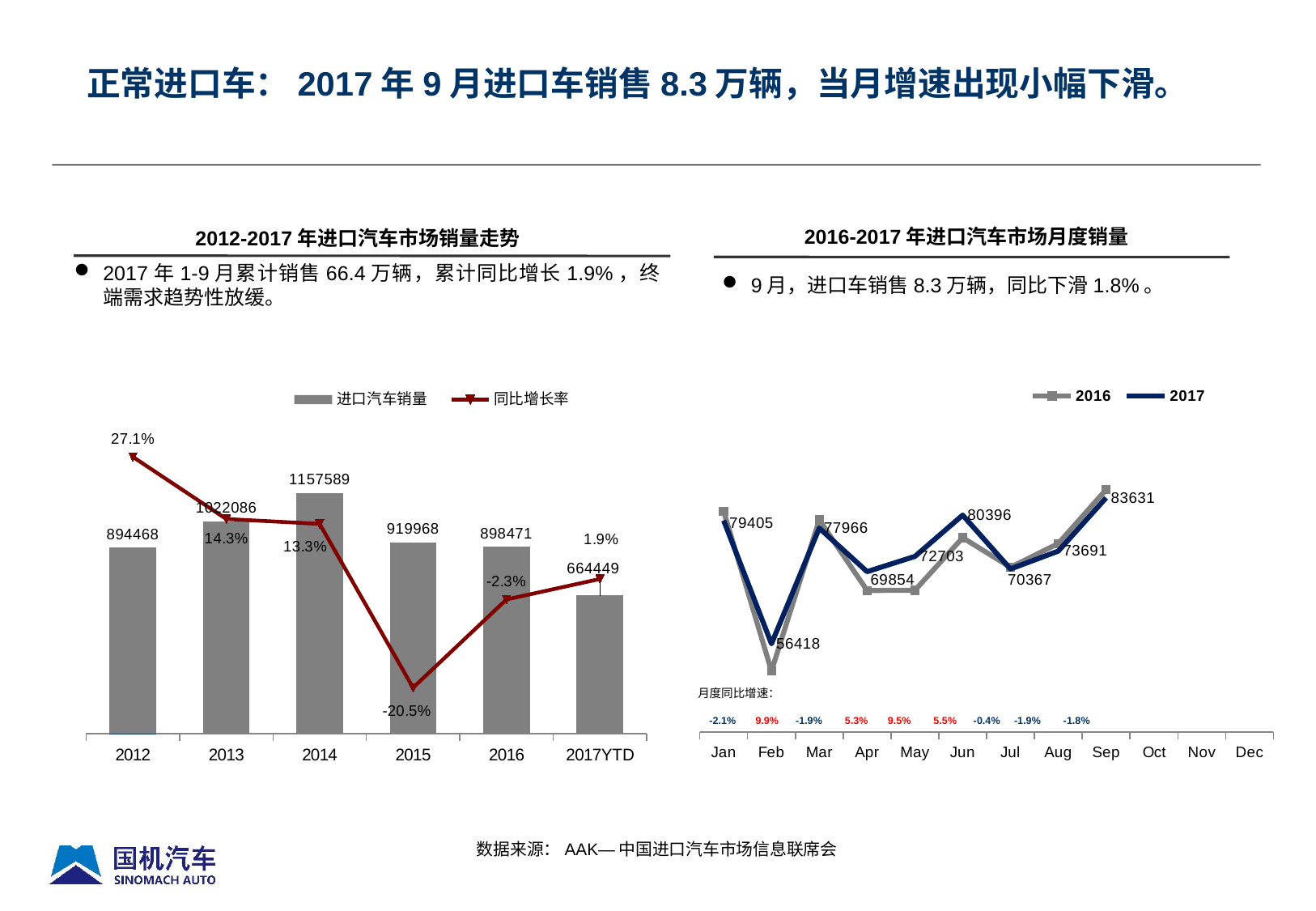

正常进口车：2017年9月进口车销售8.3万辆，当月增速出现小幅下滑。
2012-2017年进口汽车市场销量走势
2016-2017年进口汽车市场月度销量
2017年1-9月累计销售66.4万辆，累计同比增长1.9%，终端需求趋势性放缓。

9月，进口车销售8.3万辆，同比下滑1.8%。

### Chart

| Category | 2016 | 2017 |
|---|---|---|
| Jan | 81118.0 | 79405.0 |
| Feb | 51348.0 | 56418.0 |
| Mar | 79502.0 | 77966.0 |
| Apr | 66354.0 | 69854.0 |
| May | 66396.0 | 72703.0 |
| Jun | 76194.0 | 80396.0 |
| Jul | 70673.0 | 70367.0 |
| Aug | 75109.0 | 73691.0 |
| Sep | 85149.0 | 83631.0 |
| Oct | None | None |
| Nov | None | None |
| Dec | None | None |

[unsupported chart]

月度同比增速：

    -2.1%       9.9%      -1.9%        5.3%       9.5%        5.5%      -0.4%     -1.9%        -1.8%
数据来源：AAK—中国进口汽车市场信息联席会